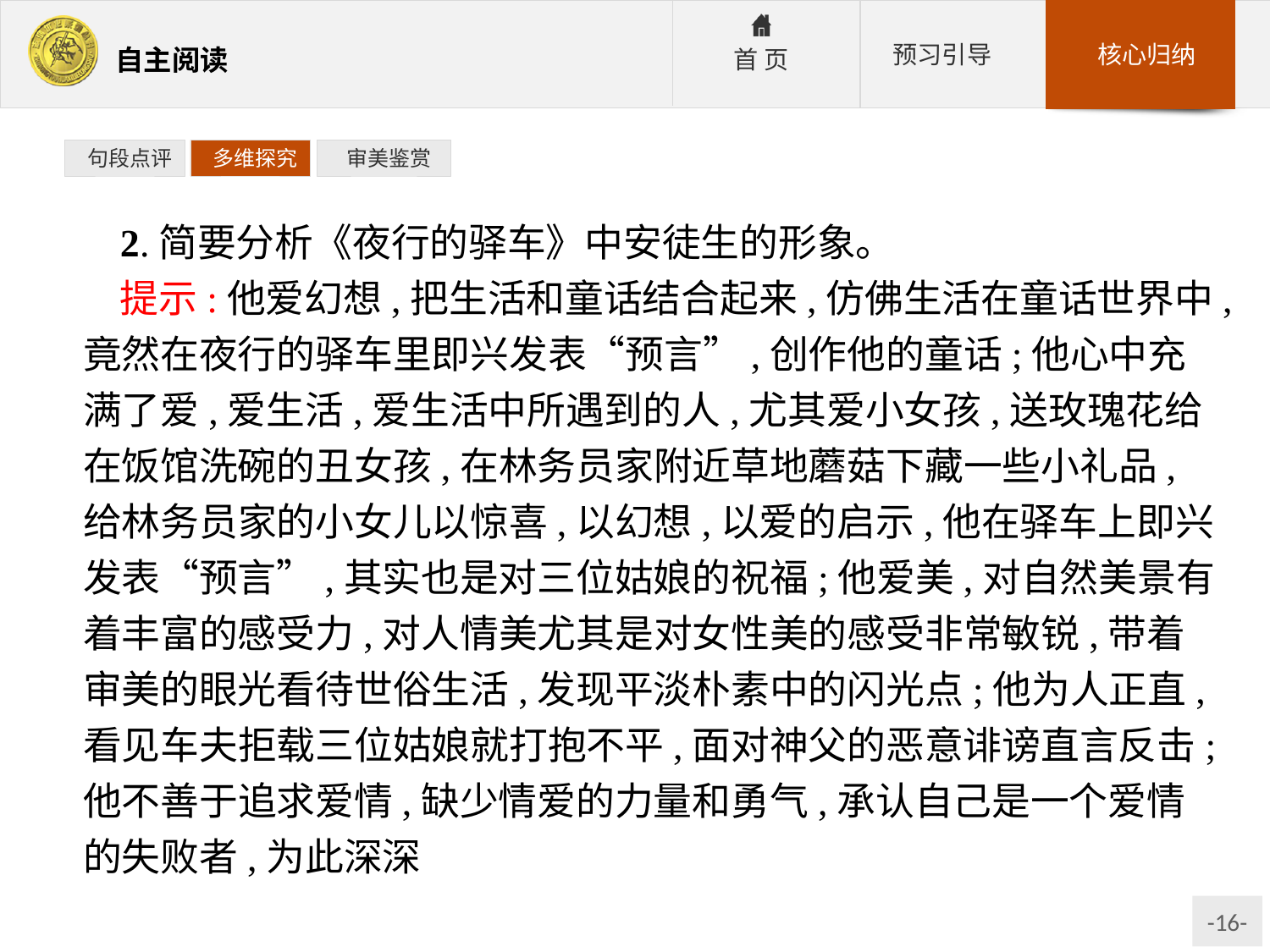

句段点评
 多维探究
 审美鉴赏
2.简要分析《夜行的驿车》中安徒生的形象。
提示:他爱幻想,把生活和童话结合起来,仿佛生活在童话世界中,竟然在夜行的驿车里即兴发表“预言”,创作他的童话;他心中充满了爱,爱生活,爱生活中所遇到的人,尤其爱小女孩,送玫瑰花给在饭馆洗碗的丑女孩,在林务员家附近草地蘑菇下藏一些小礼品,给林务员家的小女儿以惊喜,以幻想,以爱的启示,他在驿车上即兴发表“预言”,其实也是对三位姑娘的祝福;他爱美,对自然美景有着丰富的感受力,对人情美尤其是对女性美的感受非常敏锐,带着审美的眼光看待世俗生活,发现平淡朴素中的闪光点;他为人正直,看见车夫拒载三位姑娘就打抱不平,面对神父的恶意诽谤直言反击;他不善于追求爱情,缺少情爱的力量和勇气,承认自己是一个爱情的失败者,为此深深